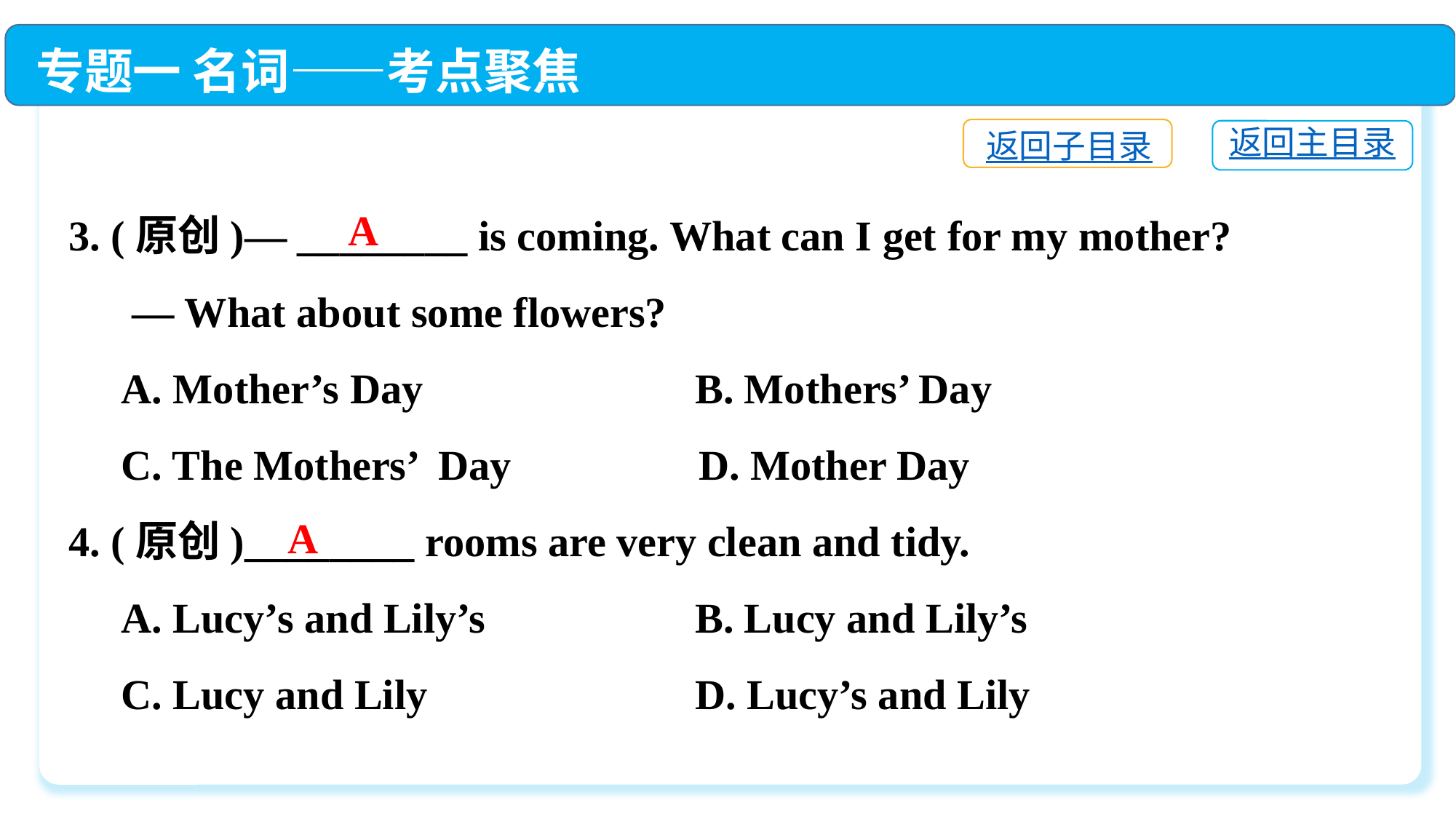

专题一 名词——考点聚焦

返回子目录
返回主目录
3. (原创)— ________ is coming. What can I get for my mother?
      — What about some flowers?
     A. Mother’s Day	                  B. Mothers’ Day
     C. The Mothers’  Day 	        D. Mother Day
4. (原创)________ rooms are very clean and tidy.
     A. Lucy’s and Lily’s	                  B. Lucy and Lily’s
     C. Lucy and Lily	                  D. Lucy’s and Lily
A

A